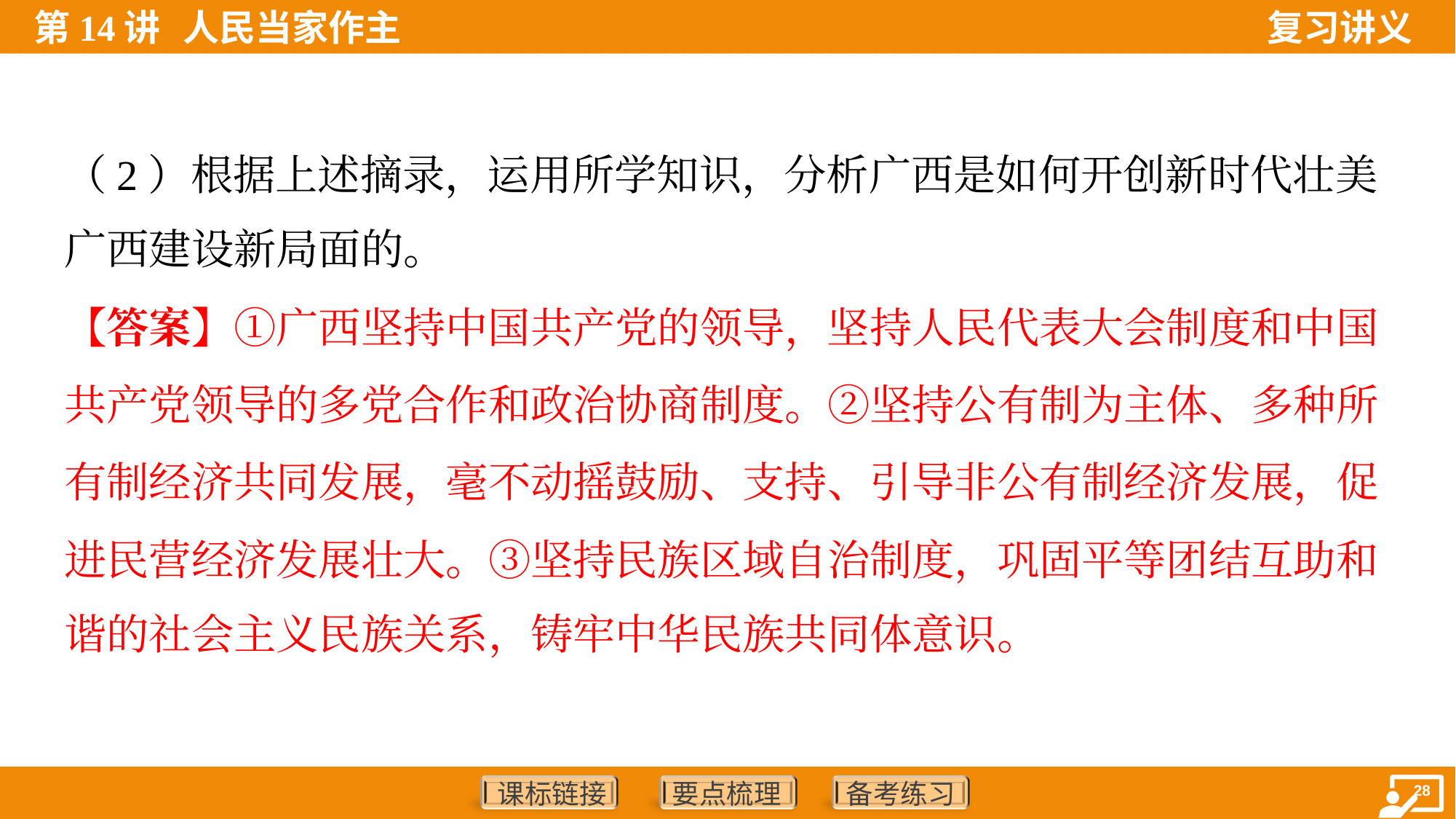

（2）根据上述摘录，运用所学知识，分析广西是如何开创新时代壮美
广西建设新局面的。
【答案】①广西坚持中国共产党的领导，坚持人民代表大会制度和中国
共产党领导的多党合作和政治协商制度。②坚持公有制为主体、多种所
有制经济共同发展，毫不动摇鼓励、支持、引导非公有制经济发展，促
进民营经济发展壮大。③坚持民族区域自治制度，巩固平等团结互助和
谐的社会主义民族关系，铸牢中华民族共同体意识。